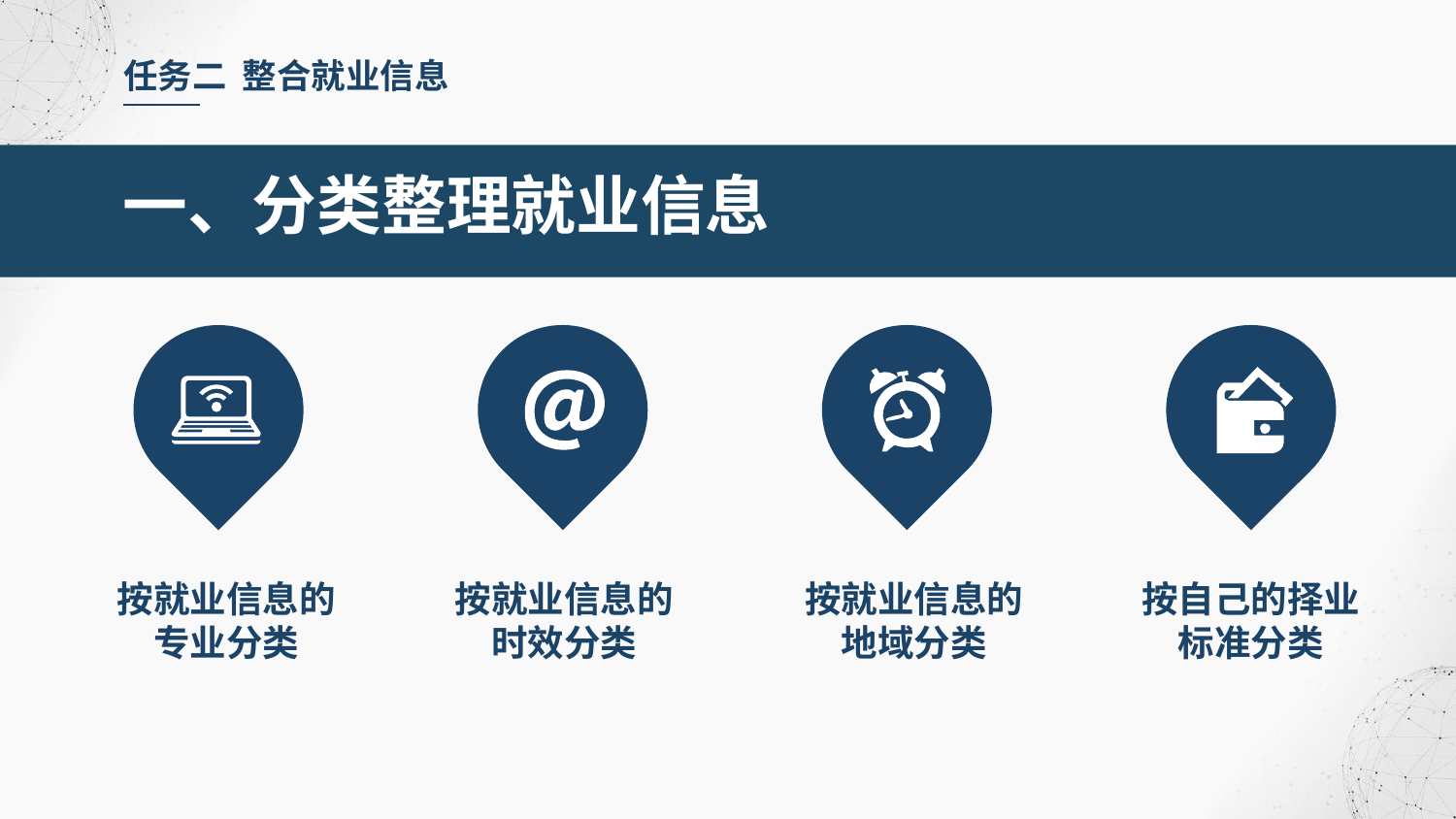

任务二  整合就业信息

一、分类整理就业信息

按就业信息的专业分类
按就业信息的时效分类
按就业信息的地域分类
按自己的择业标准分类